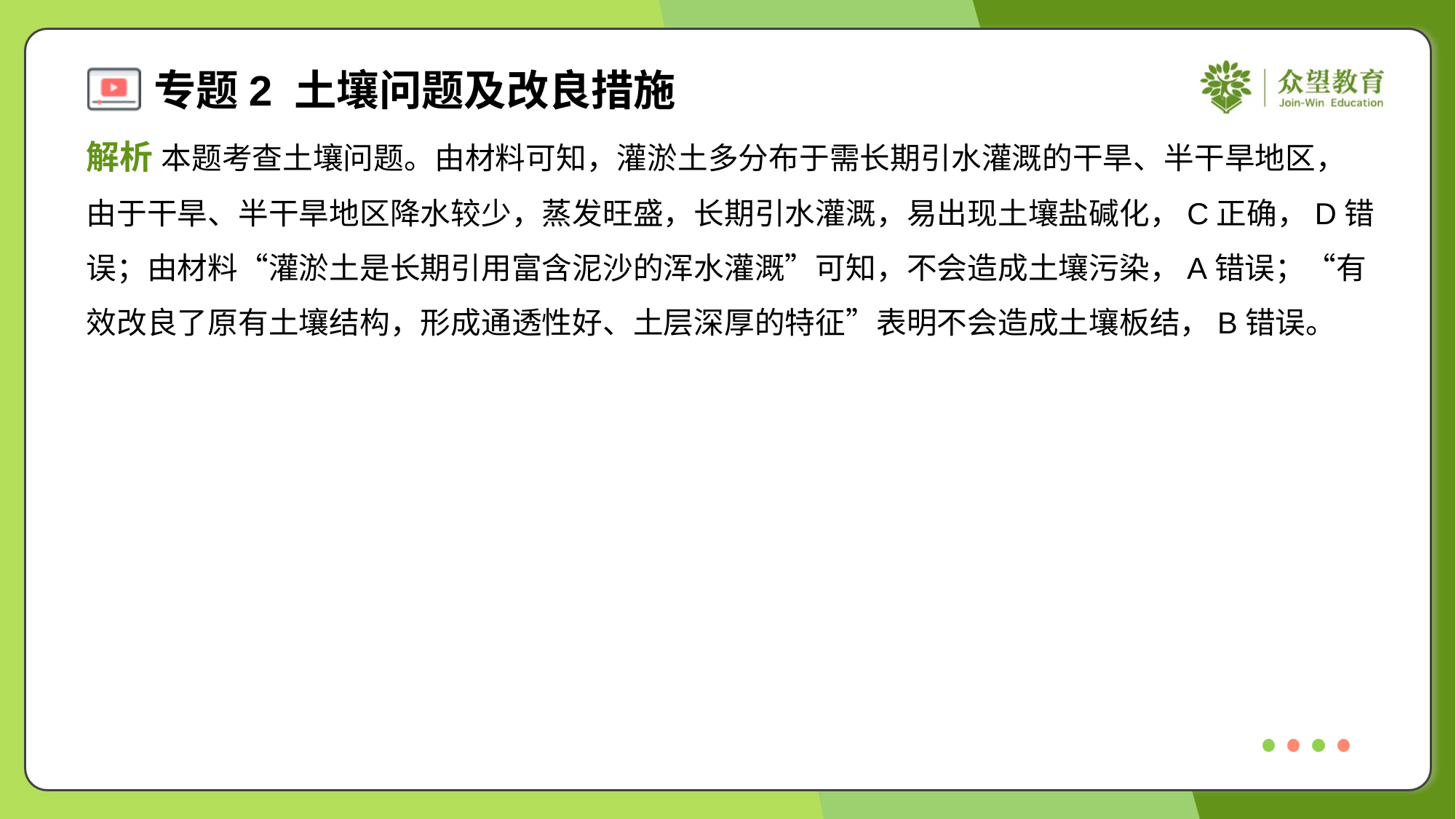

解析 本题考查土壤问题。由材料可知，灌淤土多分布于需长期引水灌溉的干旱、半干旱地区，
由于干旱、半干旱地区降水较少，蒸发旺盛，长期引水灌溉，易出现土壤盐碱化，C正确，D错
误；由材料“灌淤土是长期引用富含泥沙的浑水灌溉”可知，不会造成土壤污染，A错误；“有
效改良了原有土壤结构，形成通透性好、土层深厚的特征”表明不会造成土壤板结，B错误。